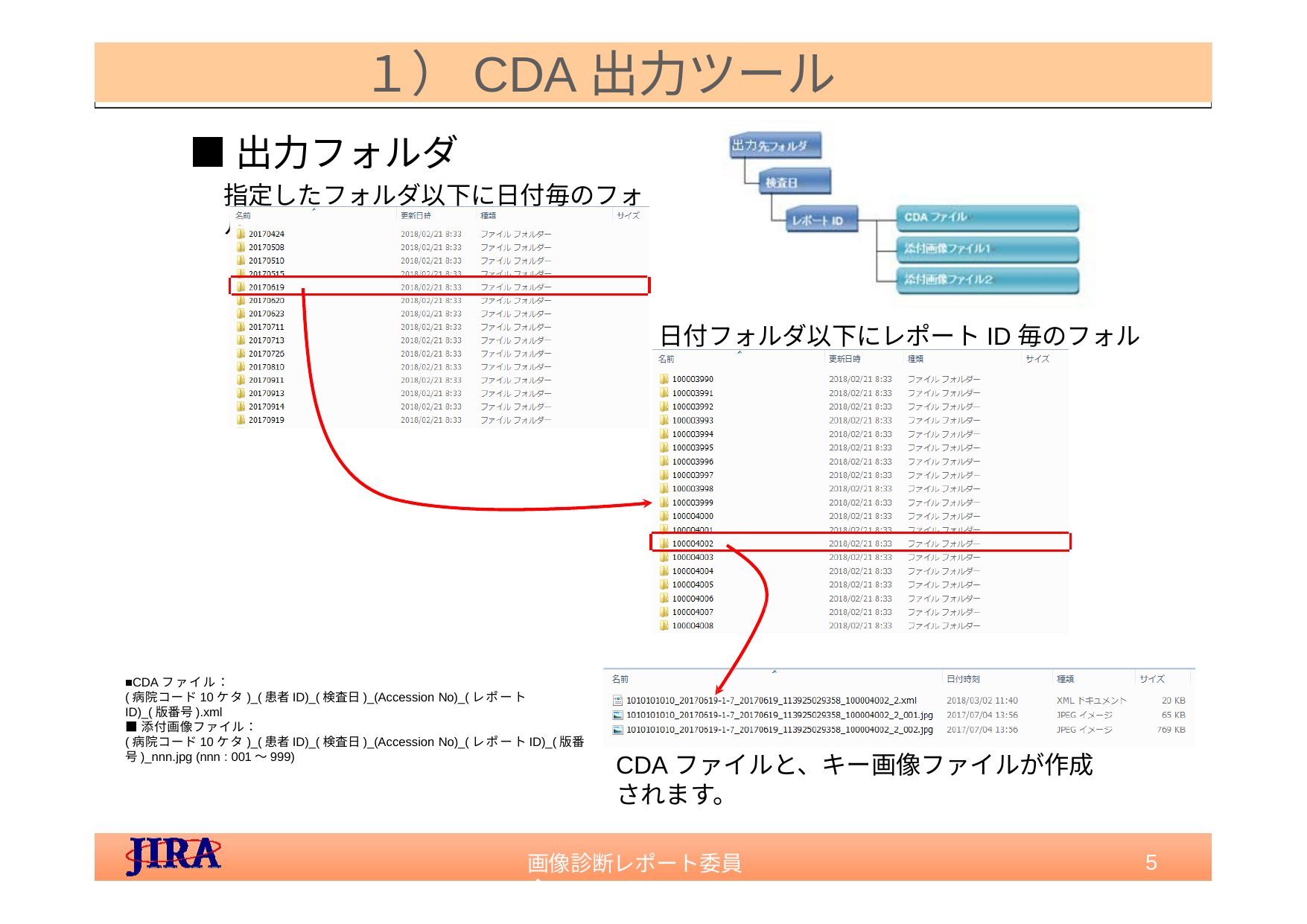

１）CDA出力ツール

■出⼒フォルダ
指定したフォルダ以下に⽇付毎のフォルダ作成

⽇付フォルダ以下にレポートID毎のフォルダを作成

■CDAファイル：
(病院コード10ケタ)_(患者ID)_(検査日)_(Accession No)_(レポートID)_(版番号).xml
■添付画像ファイル：
(病院コード10ケタ)_(患者ID)_(検査日)_(Accession No)_(レポートID)_(版番号)_nnn.jpg (nnn : 001～999)
CDAファイルと、キー画像ファイルが作成されます。
5
画像診断レポート委員会